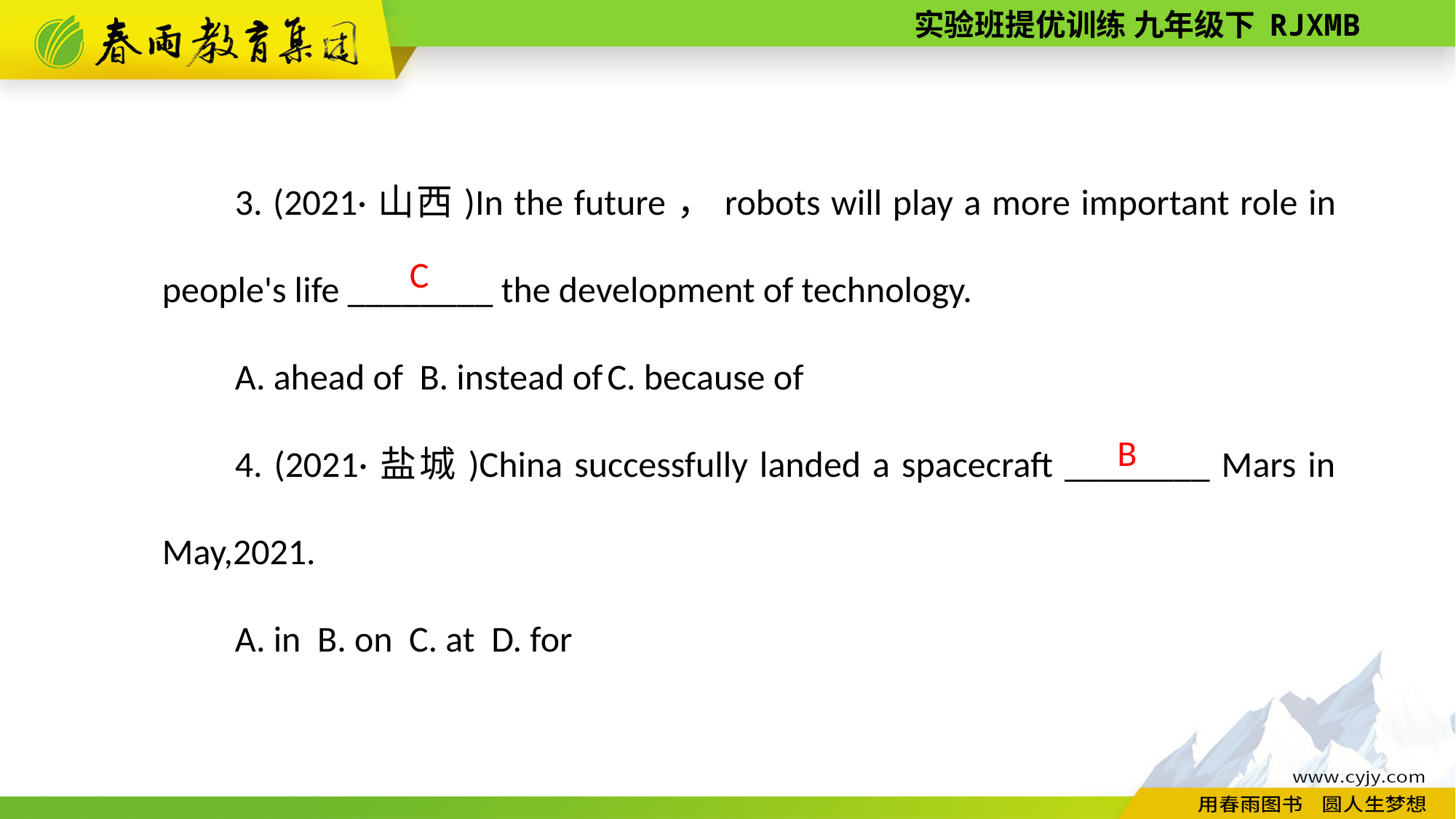

3. (2021·山西)In the future，robots will play a more important role in people's life ________ the development of technology.
A. ahead of  B. instead of C. because of
4. (2021·盐城)China successfully landed a spacecraft ________ Mars in May,2021.
A. in  B. on  C. at  D. for
C
 B